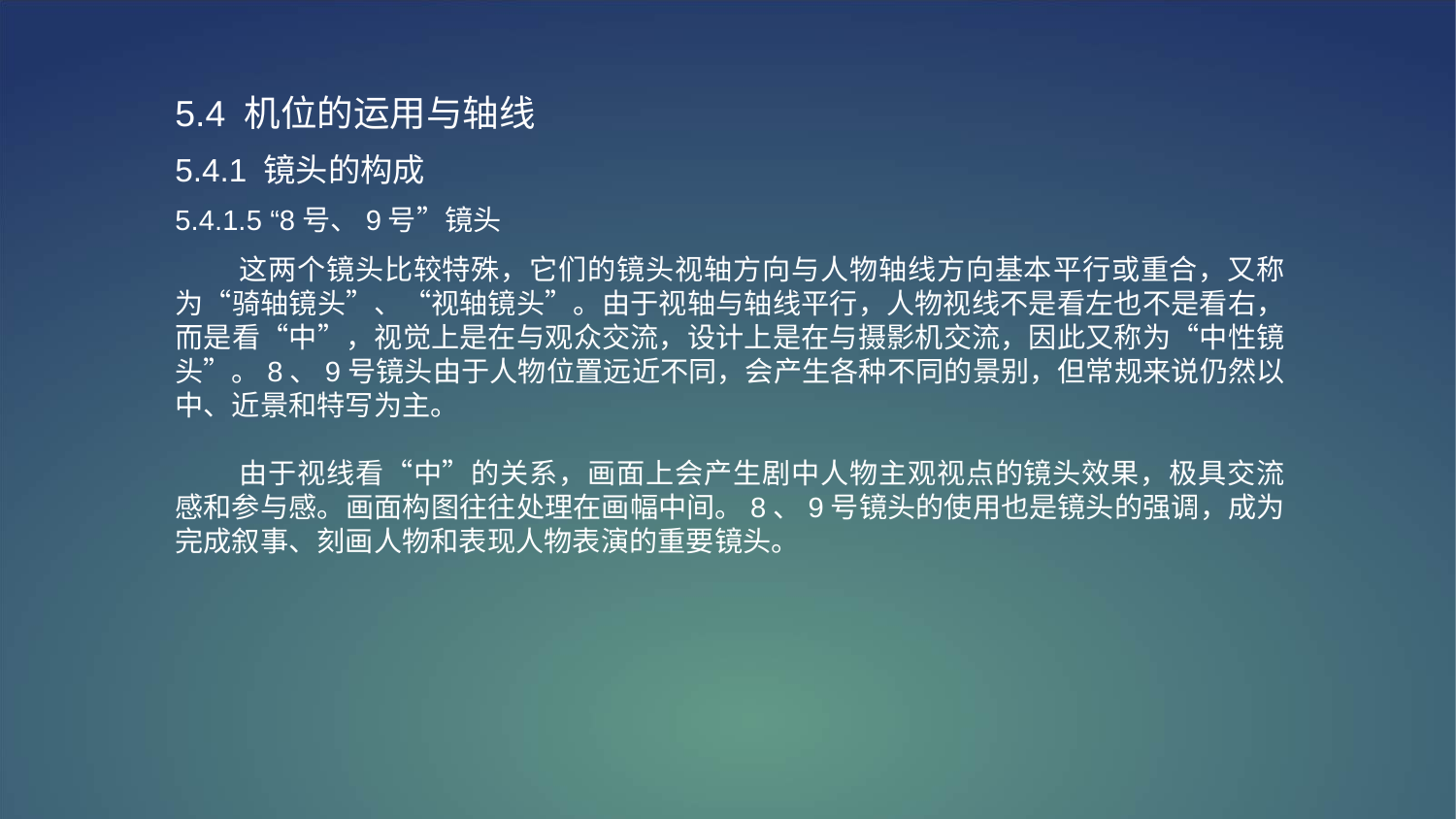

5.4 机位的运用与轴线
5.4.1 镜头的构成
5.4.1.5 “8号、9号”镜头
  这两个镜头比较特殊，它们的镜头视轴方向与人物轴线方向基本平行或重合，又称为“骑轴镜头”、“视轴镜头”。由于视轴与轴线平行，人物视线不是看左也不是看右，而是看“中”，视觉上是在与观众交流，设计上是在与摄影机交流，因此又称为“中性镜头”。8、9号镜头由于人物位置远近不同，会产生各种不同的景别，但常规来说仍然以中、近景和特写为主。

  由于视线看“中”的关系，画面上会产生剧中人物主观视点的镜头效果，极具交流感和参与感。画面构图往往处理在画幅中间。8、9号镜头的使用也是镜头的强调，成为完成叙事、刻画人物和表现人物表演的重要镜头。